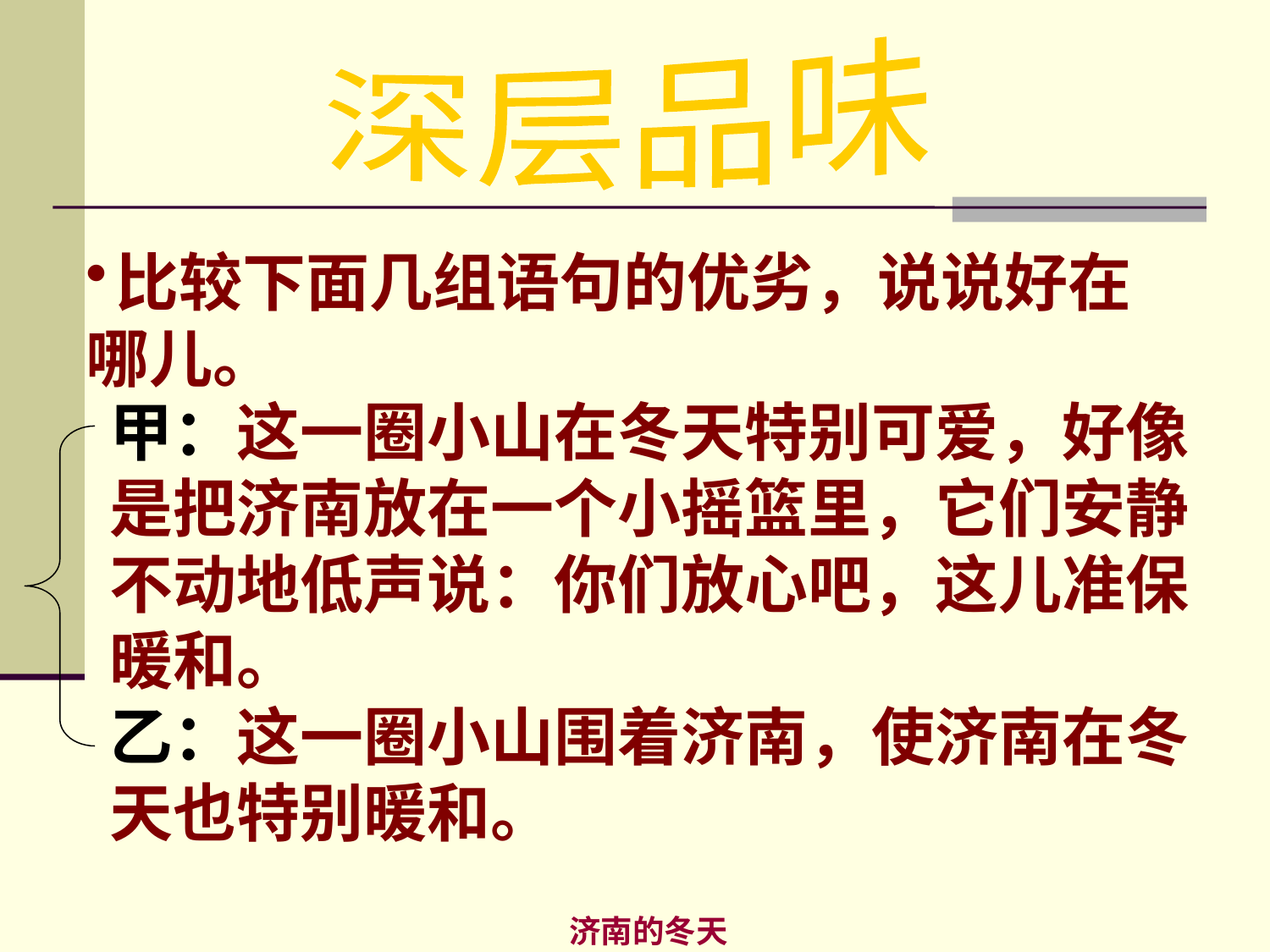

深层品味
比较下面几组语句的优劣，说说好在
哪儿。
甲：这一圈小山在冬天特别可爱，好像
是把济南放在一个小摇篮里，它们安静
不动地低声说：你们放心吧，这儿准保
暖和。
乙：这一圈小山围着济南，使济南在冬
天也特别暖和。